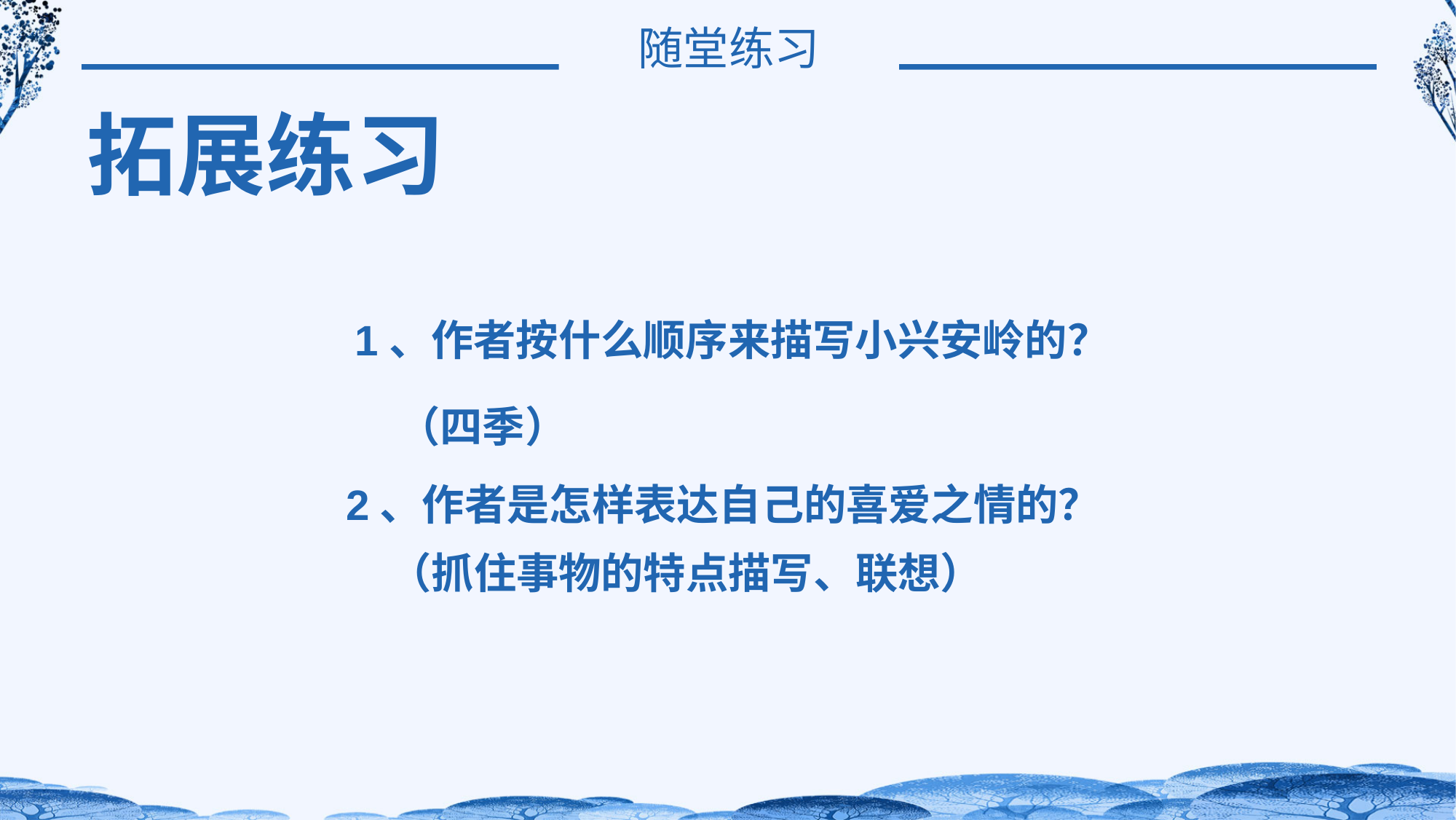

随堂练习

拓展练习
1、作者按什么顺序来描写小兴安岭的？
（四季）
2、作者是怎样表达自己的喜爱之情的？
（抓住事物的特点描写、联想）